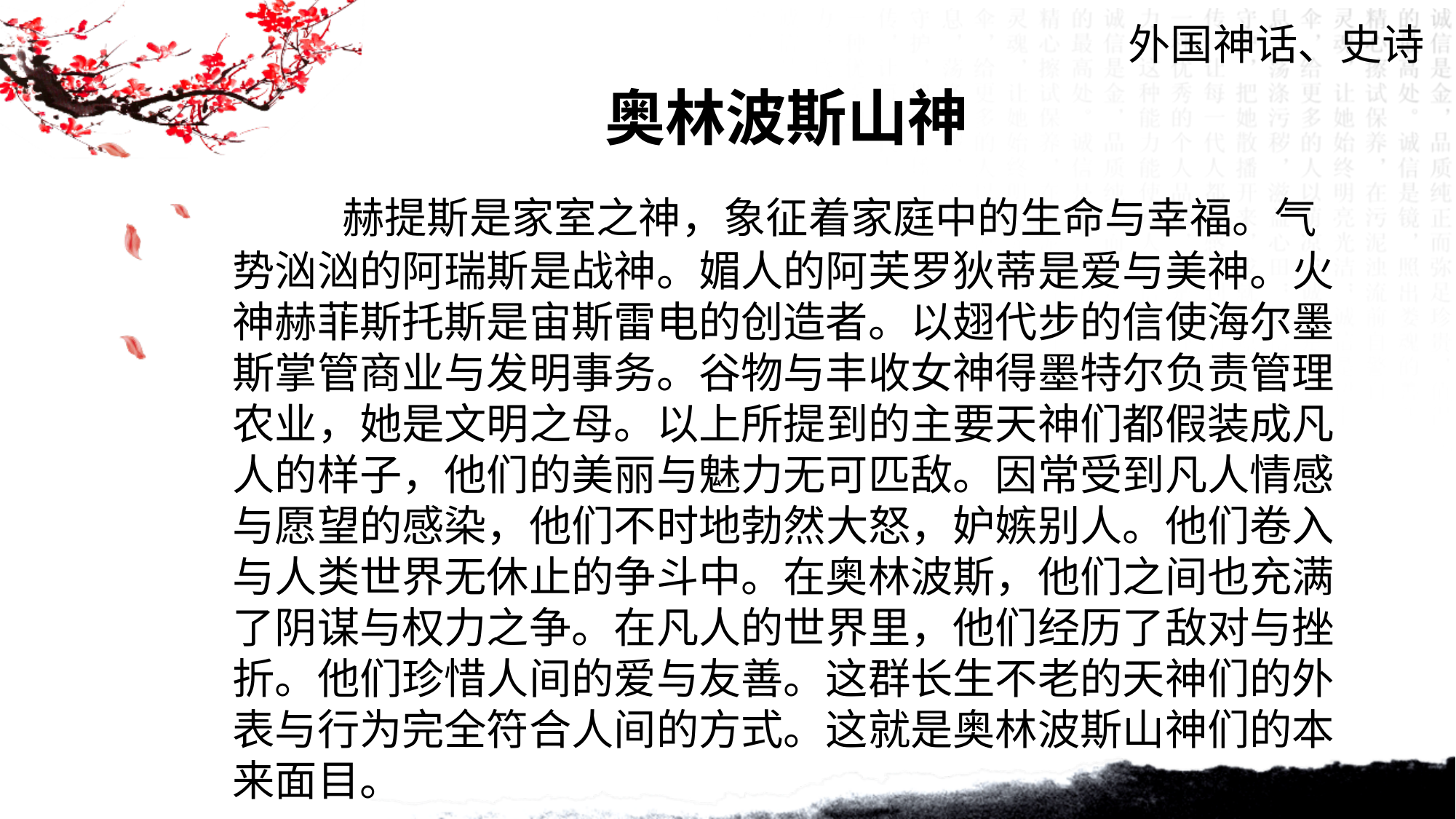

外国神话、史诗
奥林波斯山神
          赫提斯是家室之神，象征着家庭中的生命与幸福。气势汹汹的阿瑞斯是战神。媚人的阿芙罗狄蒂是爱与美神。火神赫菲斯托斯是宙斯雷电的创造者。以翅代步的信使海尔墨斯掌管商业与发明事务。谷物与丰收女神得墨特尔负责管理农业，她是文明之母。以上所提到的主要天神们都假装成凡人的样子，他们的美丽与魅力无可匹敌。因常受到凡人情感与愿望的感染，他们不时地勃然大怒，妒嫉别人。他们卷入与人类世界无休止的争斗中。在奥林波斯，他们之间也充满了阴谋与权力之争。在凡人的世界里，他们经历了敌对与挫折。他们珍惜人间的爱与友善。这群长生不老的天神们的外表与行为完全符合人间的方式。这就是奥林波斯山神们的本来面目。